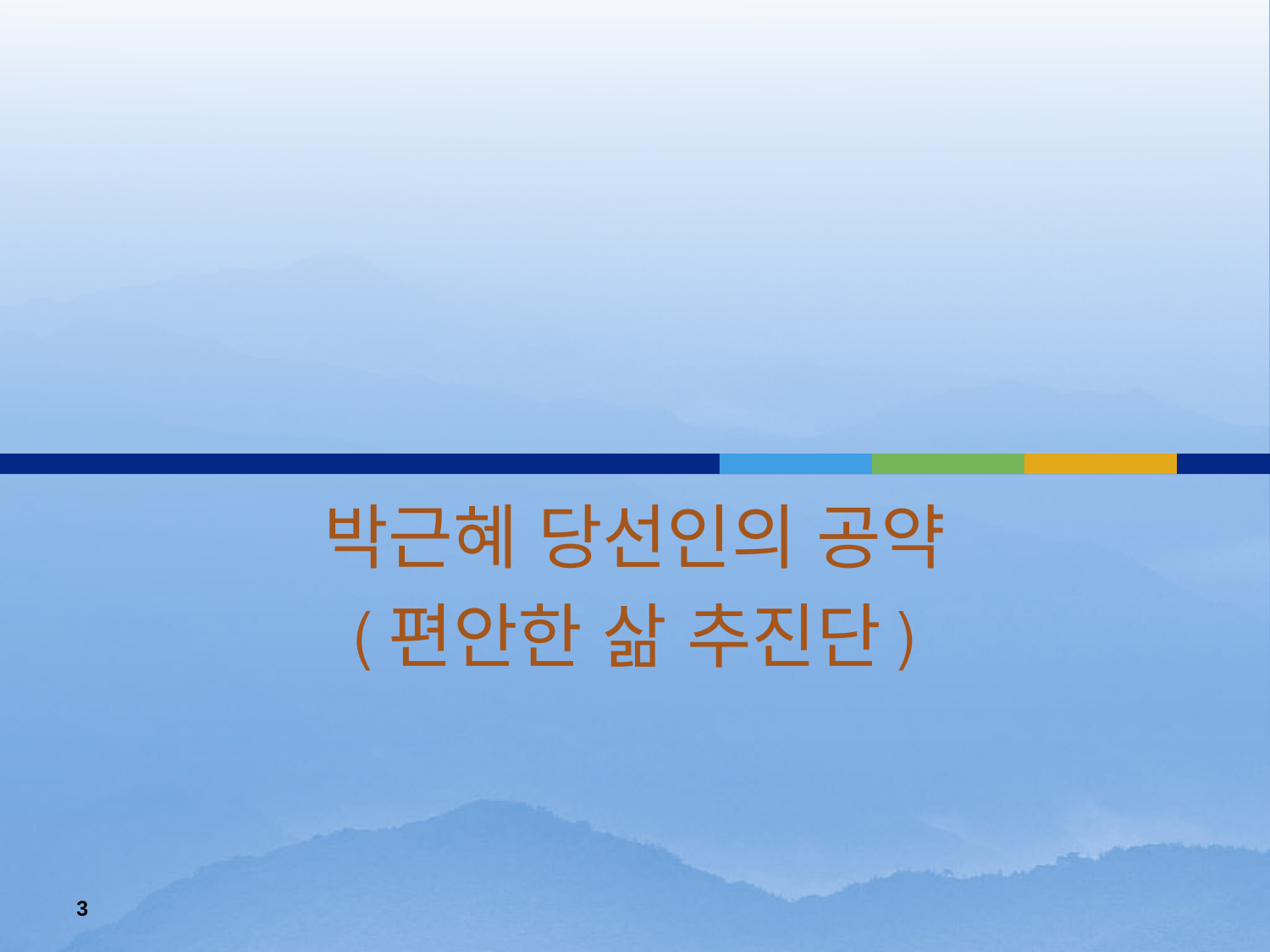

#
박근혜 당선인의 공약
(편안한 삶 추진단)
3